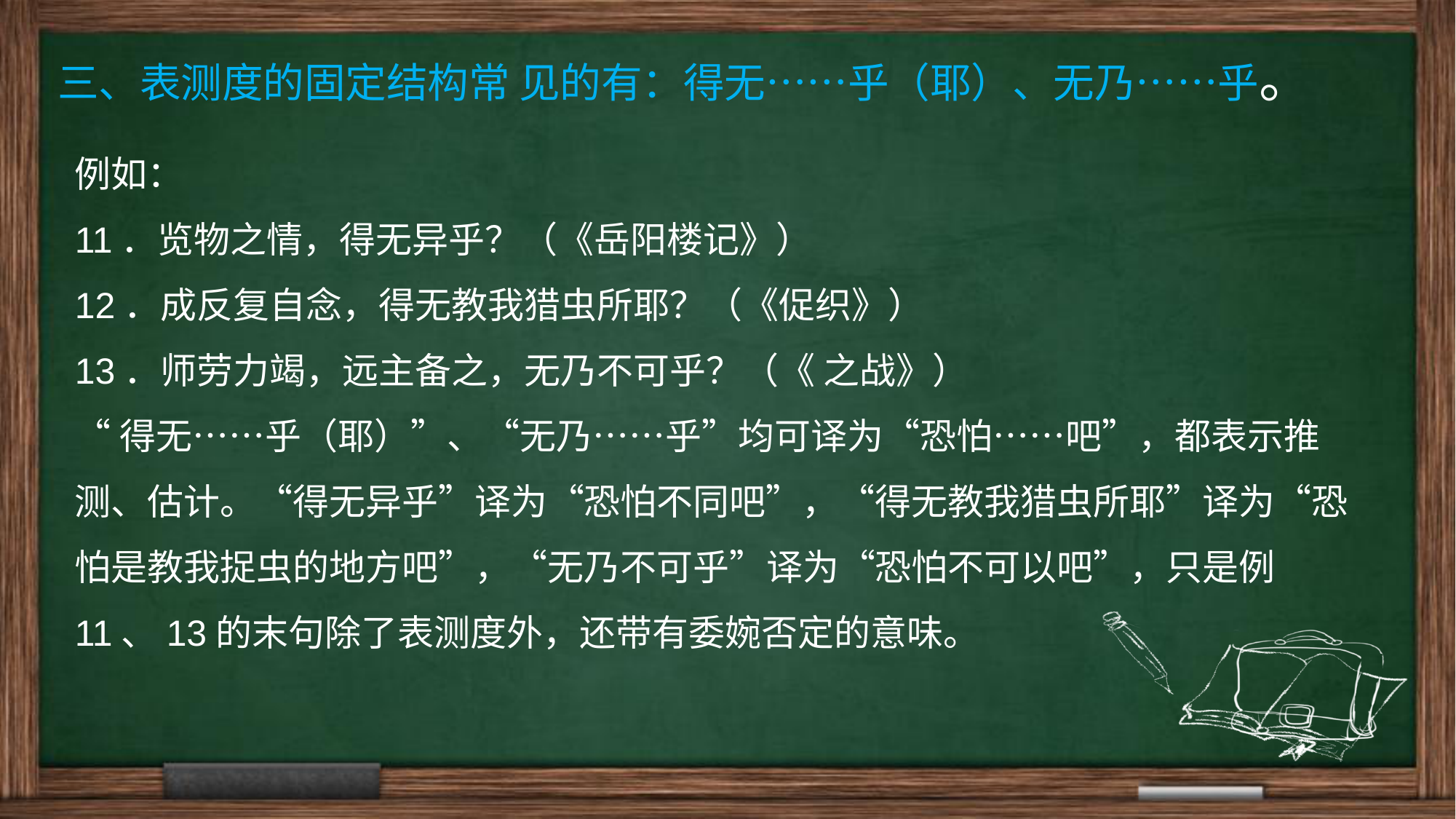

# 三、表测度的固定结构常 见的有：得无……乎（耶）、无乃……乎。
例如：
11．览物之情，得无异乎？（《岳阳楼记》）
12．成反复自念，得无教我猎虫所耶？（《促织》）
13．师劳力竭，远主备之，无乃不可乎？（《 之战》）
“得无……乎（耶）”、“无乃……乎”均可译为“恐怕……吧”，都表示推测、估计。“得无异乎”译为“恐怕不同吧”，“得无教我猎虫所耶”译为“恐怕是教我捉虫的地方吧”，“无乃不可乎”译为“恐怕不可以吧”，只是例11、13的末句除了表测度外，还带有委婉否定的意味。